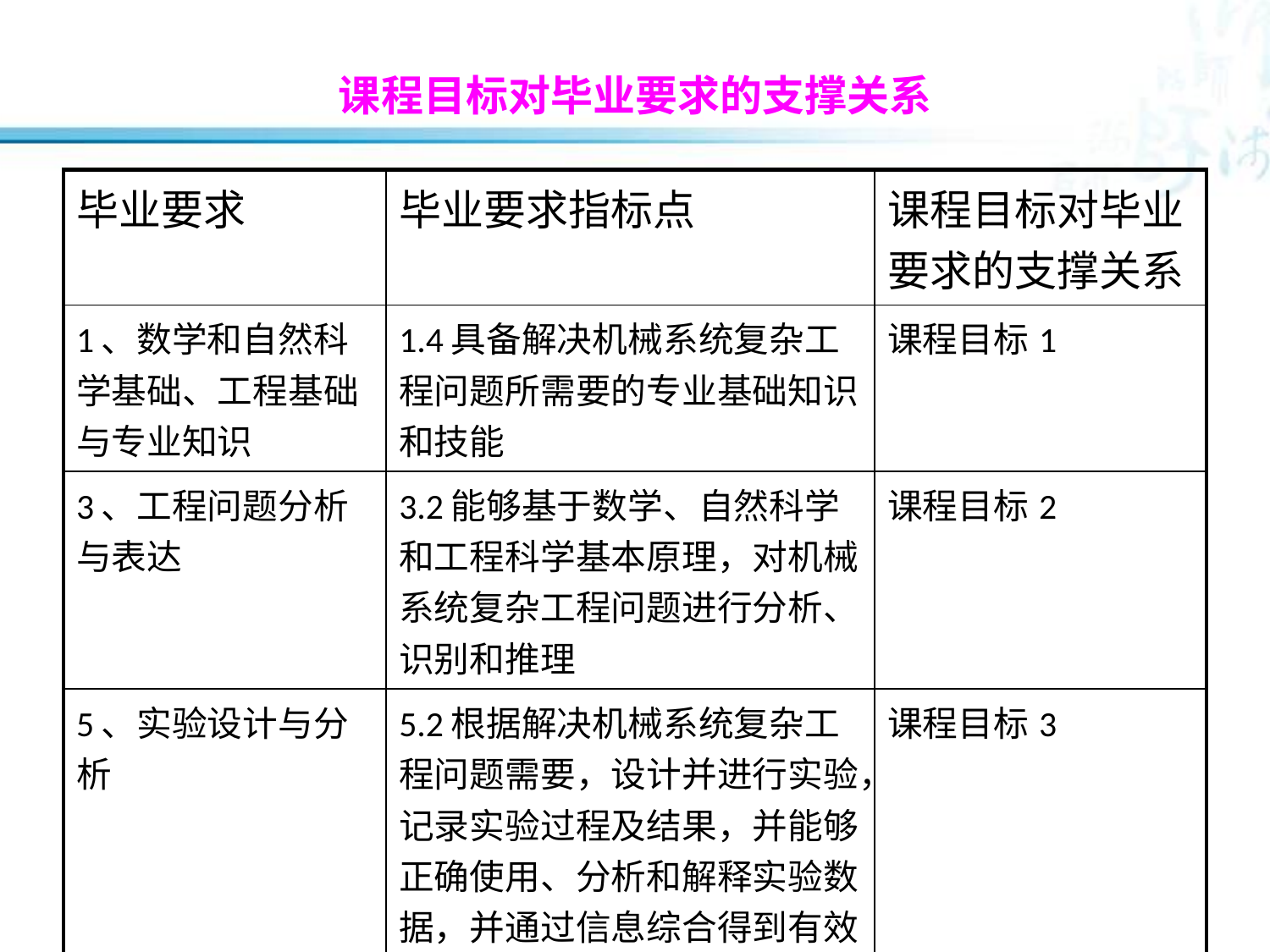

# 课程目标对毕业要求的支撑关系
| 毕业要求 | 毕业要求指标点 | 课程目标对毕业要求的支撑关系 |
| --- | --- | --- |
| 1、数学和自然科学基础、工程基础与专业知识 | 1.4具备解决机械系统复杂工程问题所需要的专业基础知识和技能 | 课程目标1 |
| 3、工程问题分析与表达 | 3.2能够基于数学、自然科学和工程科学基本原理，对机械系统复杂工程问题进行分析、识别和推理 | 课程目标2 |
| 5、实验设计与分析 | 5.2根据解决机械系统复杂工程问题需要，设计并进行实验，记录实验过程及结果，并能够正确使用、分析和解释实验数据，并通过信息综合得到有效结论 | 课程目标3 |